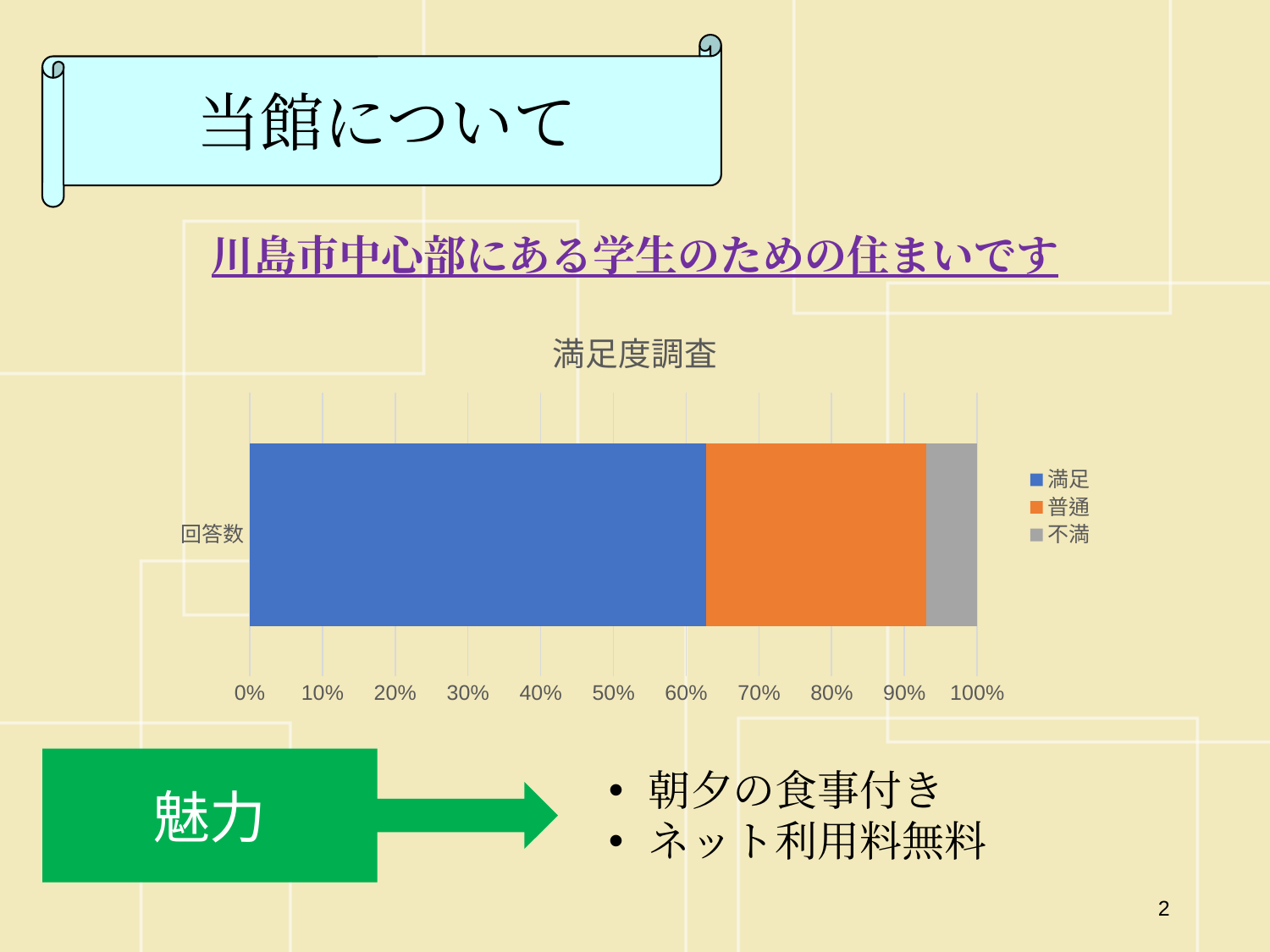

当館について
川島市中心部にある学生のための住まいです

### Chart: 満足度調査

| Category | 満足 | 普通 | 不満 |
|---|---|---|---|
| 回答数 | 108.0 | 52.0 | 12.0 |
魅力
朝夕の食事付き
ネット利用料無料
2